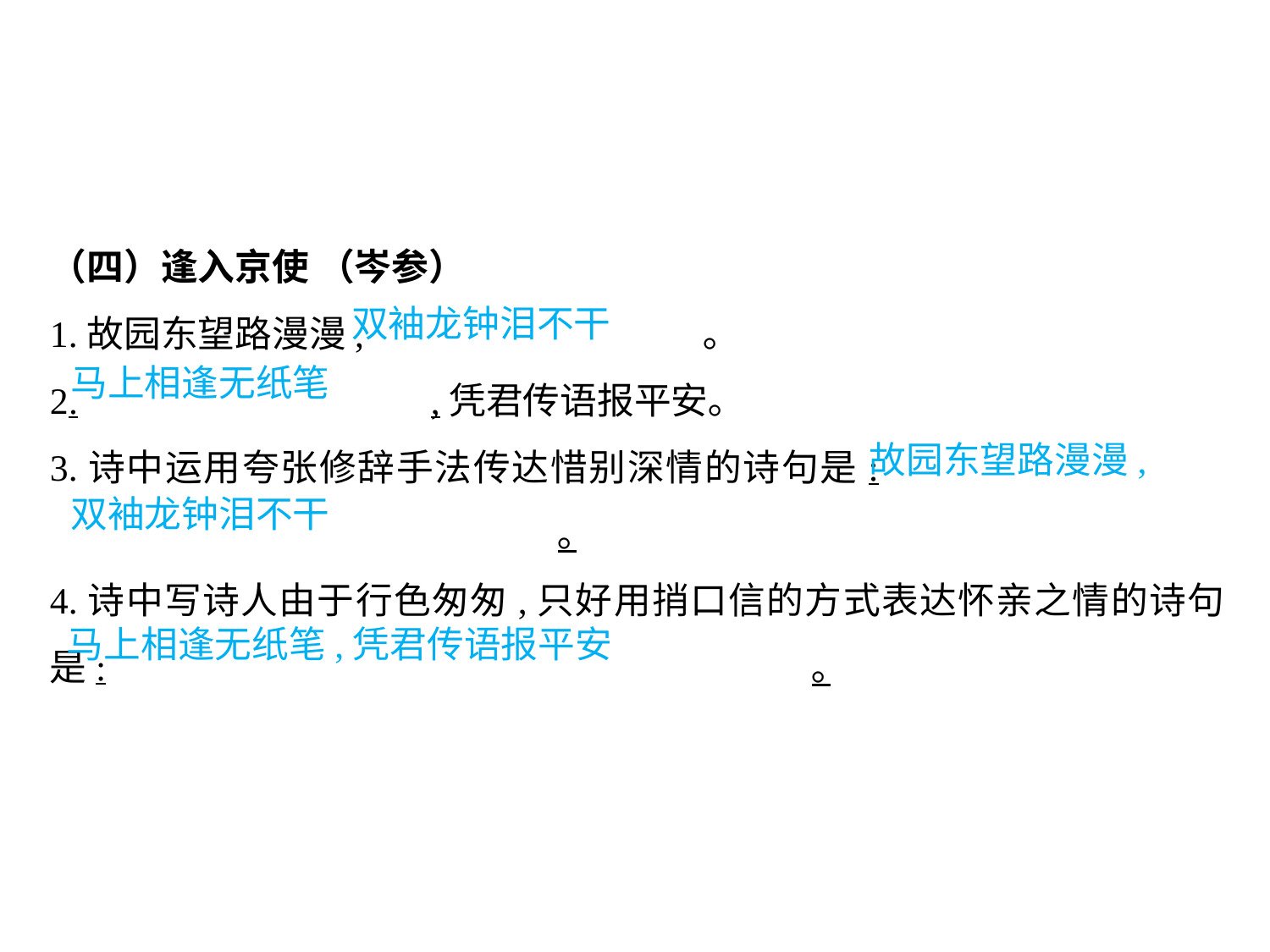

（四）逢入京使 （岑参）
1.故园东望路漫漫,			 ｡
2.			,凭君传语报平安｡
3.诗中运用夸张修辞手法传达惜别深情的诗句是:							｡
4.诗中写诗人由于行色匆匆,只好用捎口信的方式表达怀亲之情的诗句是:						｡
双袖龙钟泪不干
马上相逢无纸笔
故园东望路漫漫,
双袖龙钟泪不干
马上相逢无纸笔,凭君传语报平安